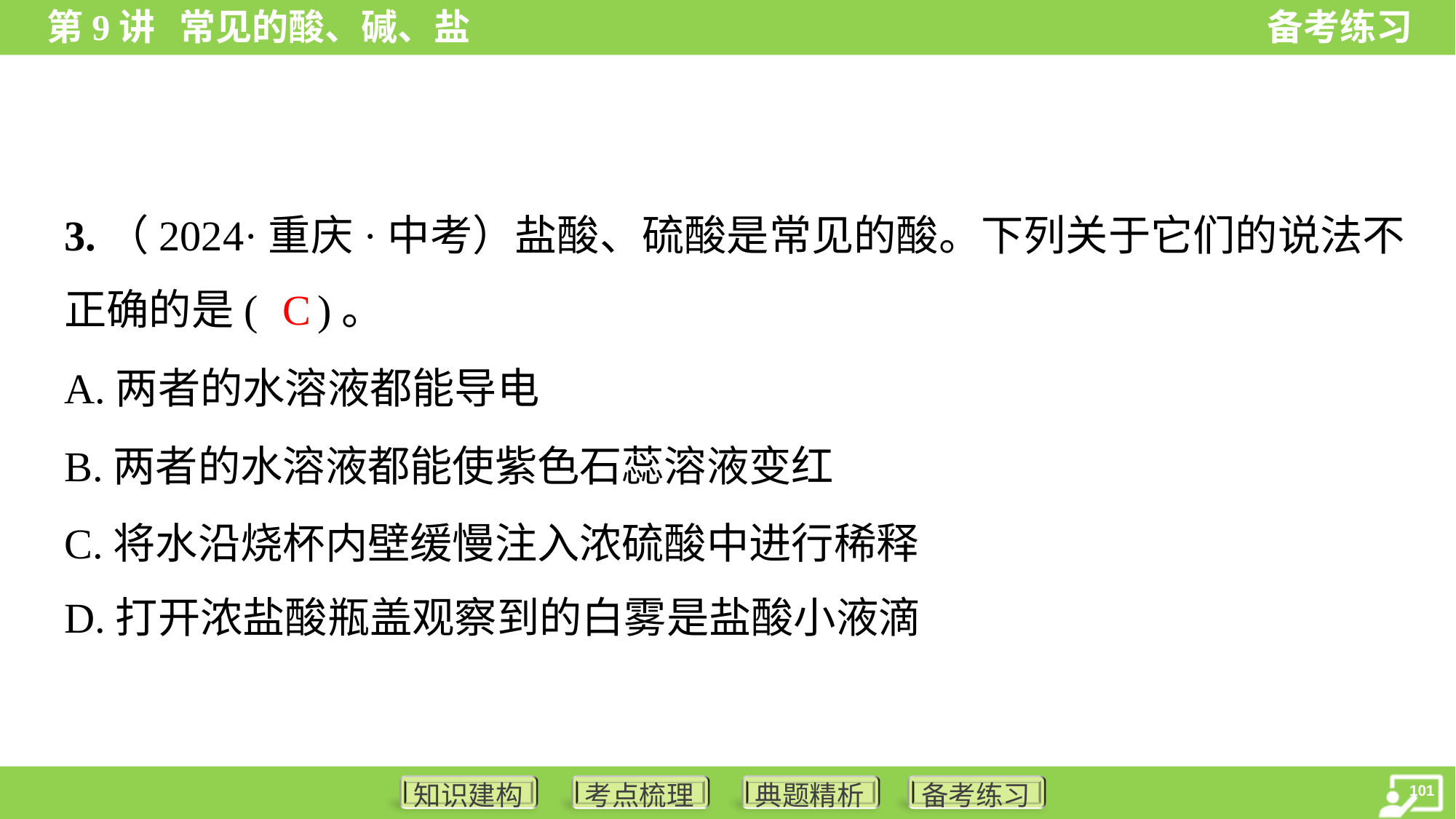

3.（2024·重庆·中考）盐酸、硫酸是常见的酸。下列关于它们的说法不
正确的是(     )。
C
A.两者的水溶液都能导电
B.两者的水溶液都能使紫色石蕊溶液变红
C.将水沿烧杯内壁缓慢注入浓硫酸中进行稀释
D.打开浓盐酸瓶盖观察到的白雾是盐酸小液滴